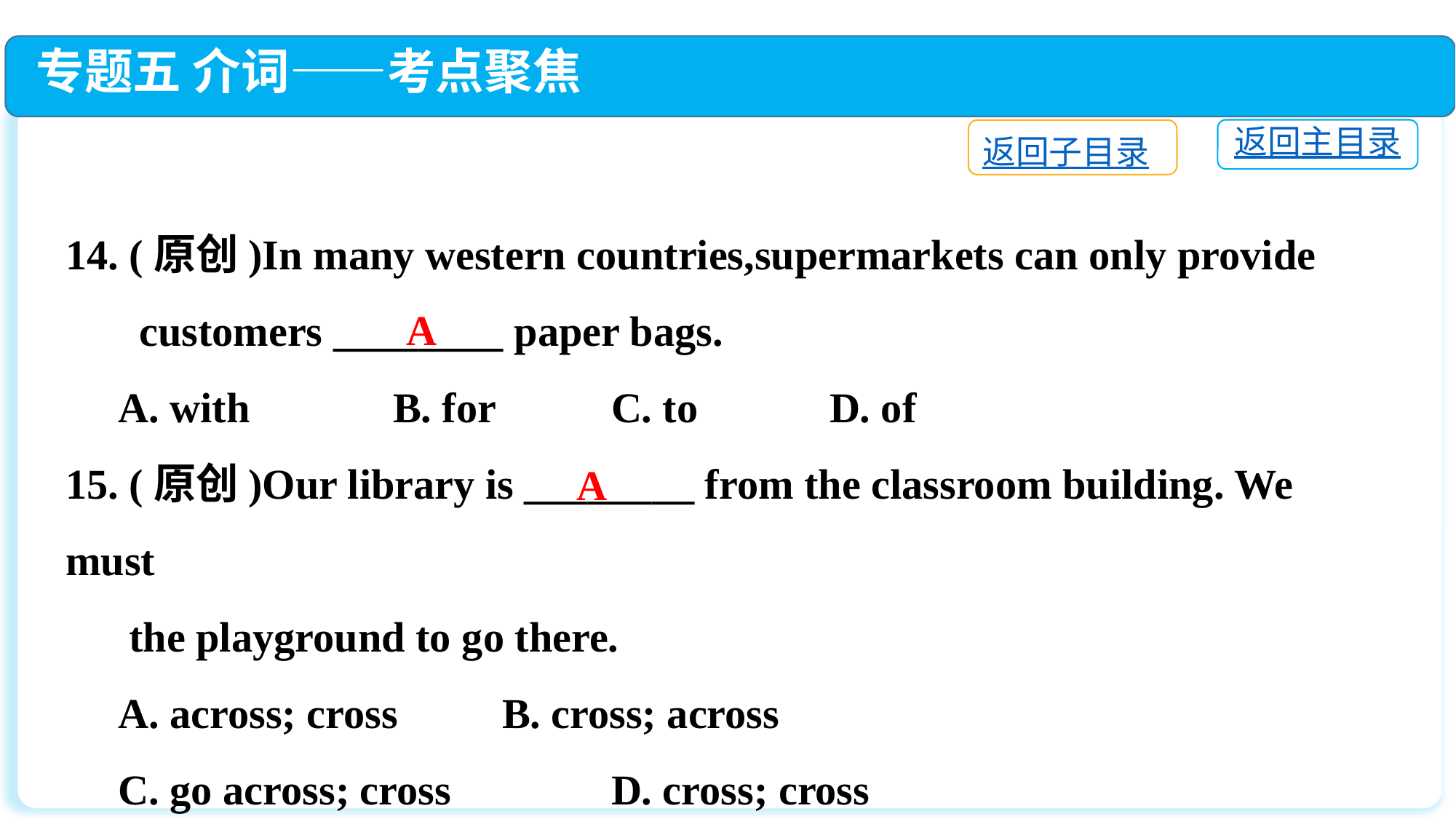

专题五 介词——考点聚焦

返回主目录

返回子目录
14. (原创)In many western countries,supermarkets can only provide
       customers ________ paper bags.
     A. with		B. for		C. to		D. of
15. (原创)Our library is ________ from the classroom building. We must
      the playground to go there.
     A. across; cross　	B. cross; across
     C. go across; cross　	D. cross; cross
A
A